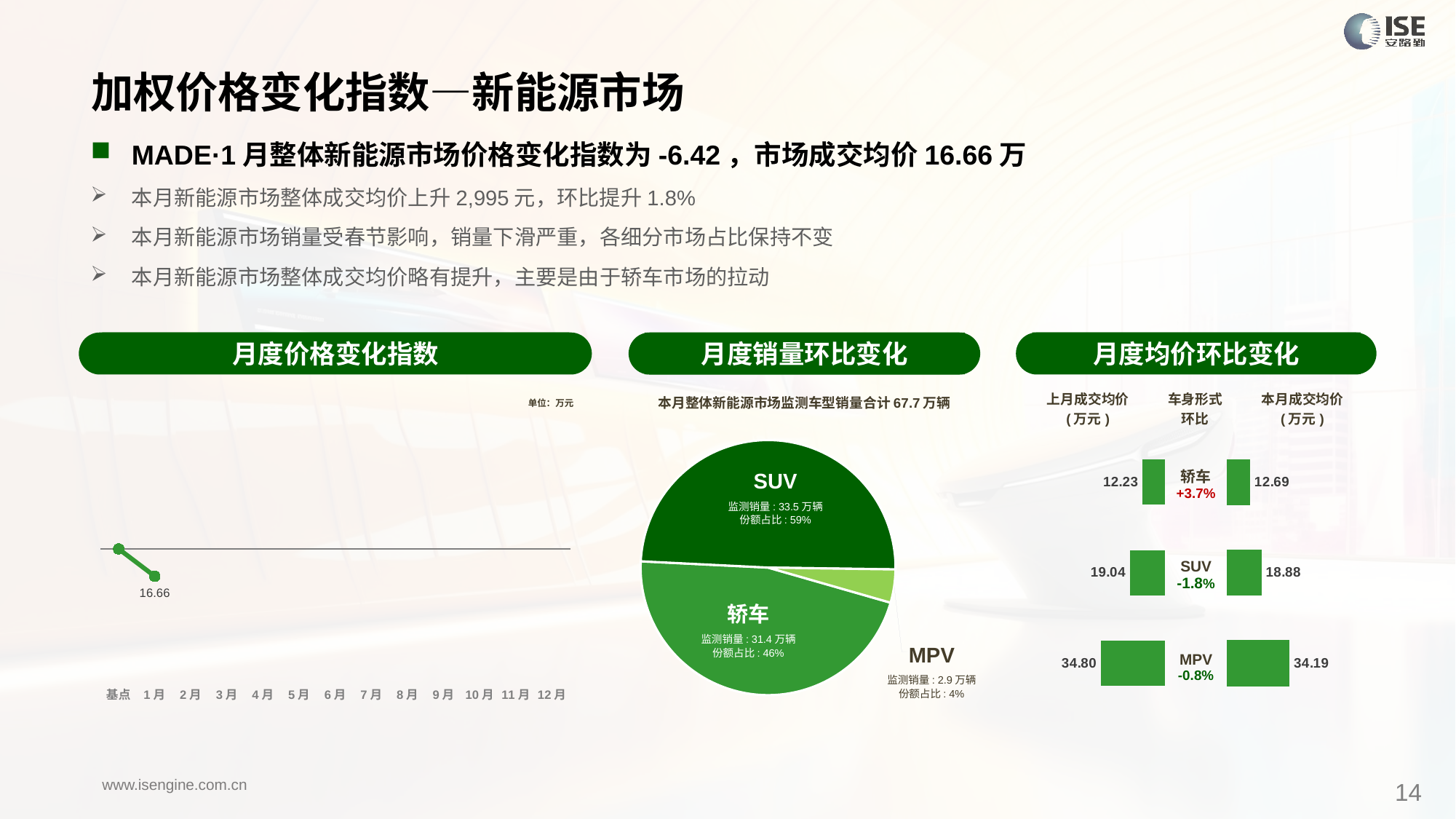

加权价格变化指数—新能源市场
MADE·1月整体新能源市场价格变化指数为-6.42，市场成交均价16.66万
本月新能源市场整体成交均价上升2,995元，环比提升1.8%
本月新能源市场销量受春节影响，销量下滑严重，各细分市场占比保持不变
本月新能源市场整体成交均价略有提升，主要是由于轿车市场的拉动
月度价格变化指数

月度均价环比变化

月度销量环比变化

本月整体新能源市场监测车型销量合计67.7万辆

### Chart

| Category | 车身市场 |
|---|---|
| 轿车 | 313643.0000000156 |
| SUV | 334662.0000000251 |
| MPV | 28516.0000000093 |
SUV
监测销量: 33.5万辆
份额占比: 59%
轿车
监测销量: 31.4万辆
份额占比: 46%
MPV
监测销量: 2.9万辆
份额占比: 4%

### Chart

| Category | Y2024 |
|---|---|
| 基点 | 0.0 |
| 1月 | -6.42 |
| 2月 | None |
| 3月 | None |
| 4月 | None |
| 5月 | None |
| 6月 | None |
| 7月 | None |
| 8月 | None |
| 9月 | None |
| 10月 | None |
| 11月 | None |
| 12月 | None |
| 上月成交均价 (万元) | 车身形式 环比 | 本月成交均价 (万元) |
| --- | --- | --- |
单位：万元
| 轿车 +3.7% |
| --- |
| SUV -1.8% |
| MPV -0.8% |

### Chart

| Category | 成交均价 |
|---|---|
| 轿车 | 12.23 |
| SUV | 19.04 |
| MPV | 34.8 |

### Chart

| Category | 成交均价 |
|---|---|
| 轿车 | 12.685443450037228 |
| SUV | 18.88450956487441 |
| MPV | 34.19433405806937 |
14